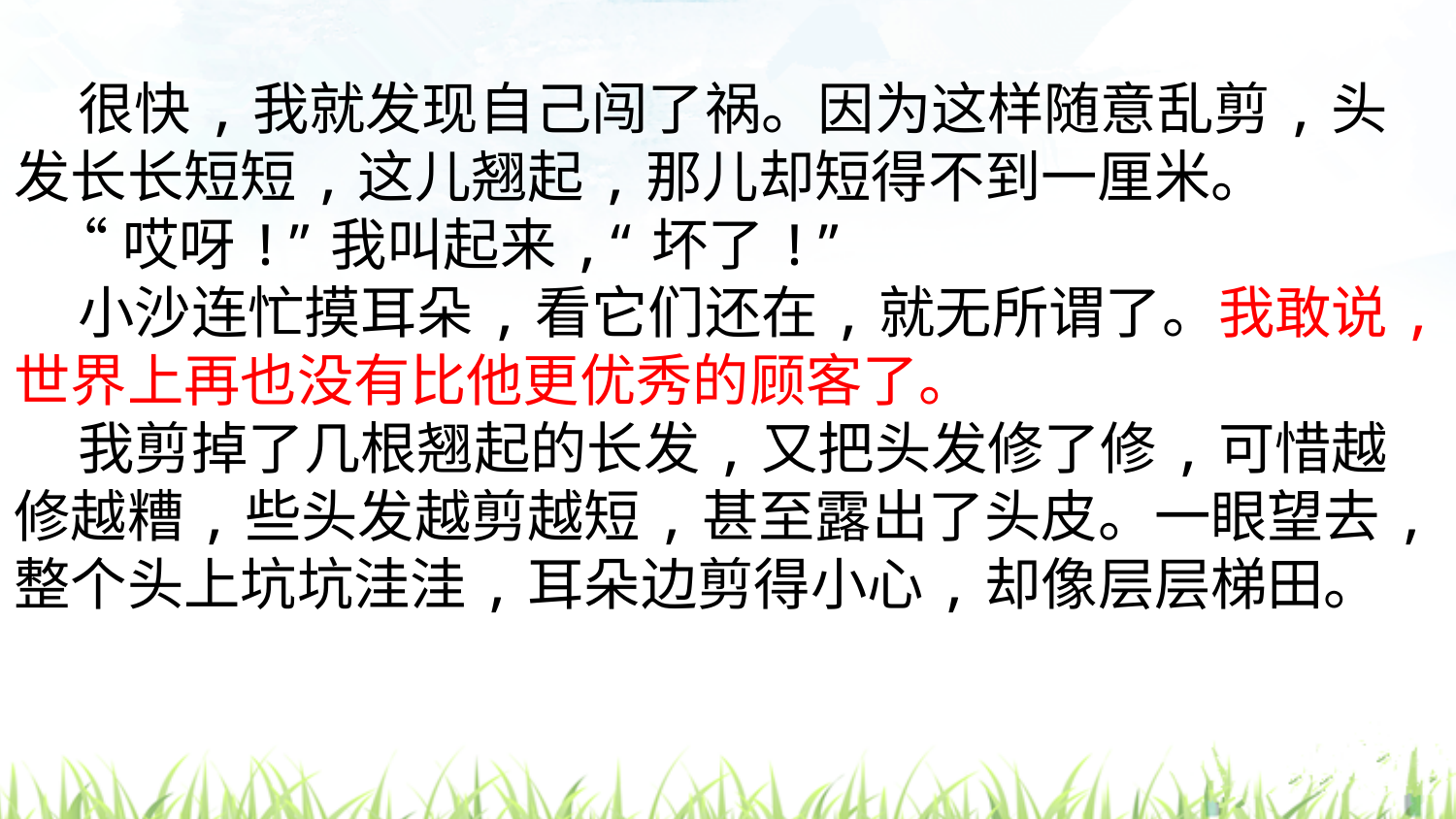

很快,我就发现自己闯了祸。因为这样随意乱剪,头发长长短短,这儿翘起,那儿却短得不到一厘米。
   “哎呀!”我叫起来,“坏了!”
    小沙连忙摸耳朵,看它们还在,就无所谓了。我敢说,世界上再也没有比他更优秀的顾客了。
    我剪掉了几根翘起的长发,又把头发修了修,可惜越修越糟,些头发越剪越短,甚至露出了头皮。一眼望去,整个头上坑坑洼洼,耳朵边剪得小心,却像层层梯田。